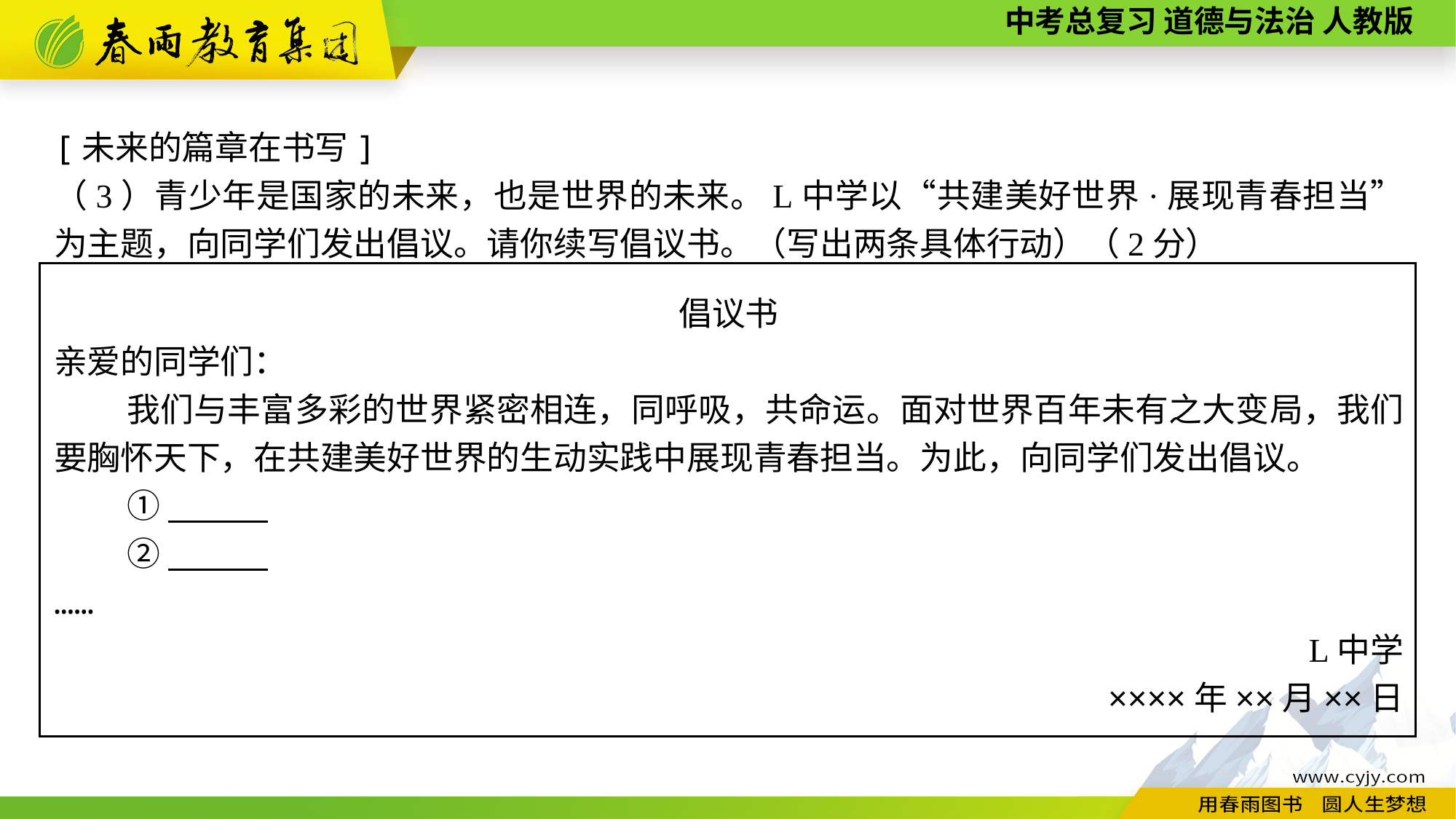

[未来的篇章在书写]
（3）青少年是国家的未来，也是世界的未来。L中学以“共建美好世界·展现青春担当”为主题，向同学们发出倡议。请你续写倡议书。（写出两条具体行动）（2分）

倡议书
亲爱的同学们：
我们与丰富多彩的世界紧密相连，同呼吸，共命运。面对世界百年未有之大变局，我们要胸怀天下，在共建美好世界的生动实践中展现青春担当。为此，向同学们发出倡议。
①
②
……
L中学
××××年××月××日